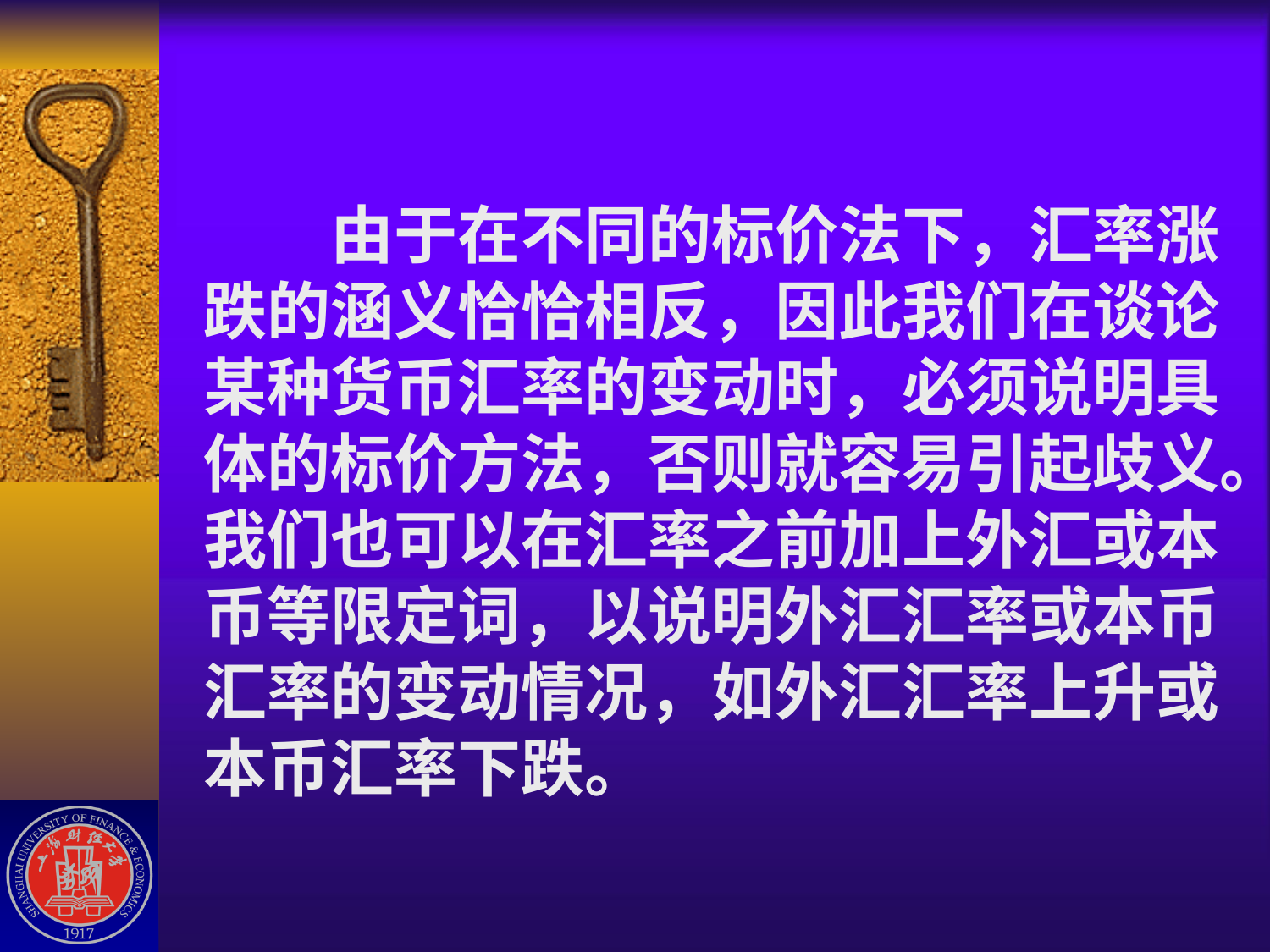

# 由于在不同的标价法下，汇率涨跌的涵义恰恰相反，因此我们在谈论某种货币汇率的变动时，必须说明具体的标价方法，否则就容易引起歧义。我们也可以在汇率之前加上外汇或本币等限定词，以说明外汇汇率或本币汇率的变动情况，如外汇汇率上升或本币汇率下跌。